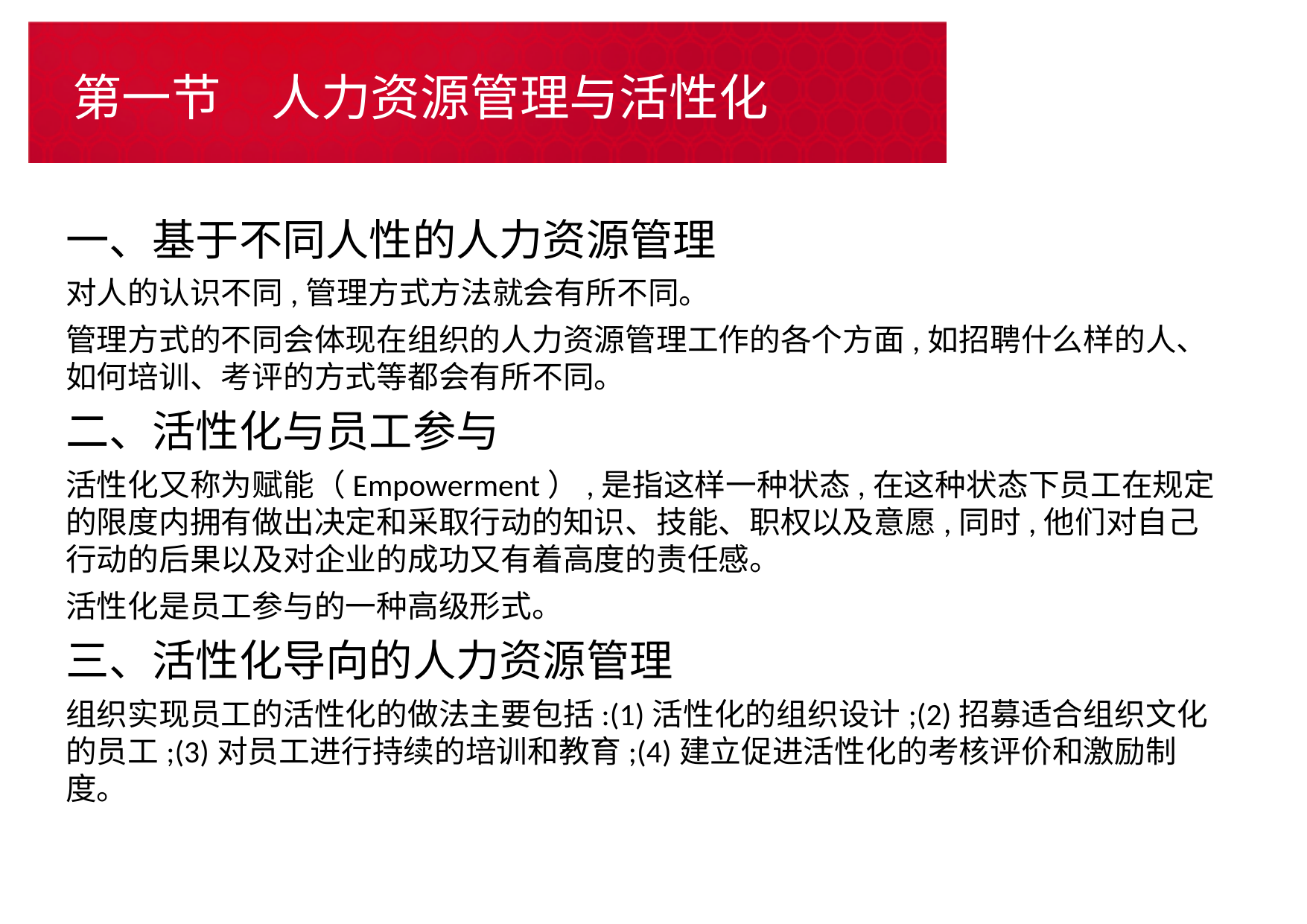

# 第一节　人力资源管理与活性化
一、基于不同人性的人力资源管理
对人的认识不同,管理方式方法就会有所不同。
管理方式的不同会体现在组织的人力资源管理工作的各个方面,如招聘什么样的人、如何培训、考评的方式等都会有所不同。
二、活性化与员工参与
活性化又称为赋能（Empowerment）,是指这样一种状态,在这种状态下员工在规定的限度内拥有做出决定和采取行动的知识、技能、职权以及意愿,同时,他们对自己行动的后果以及对企业的成功又有着高度的责任感。
活性化是员工参与的一种高级形式。
三、活性化导向的人力资源管理
组织实现员工的活性化的做法主要包括:(1)活性化的组织设计;(2)招募适合组织文化的员工;(3)对员工进行持续的培训和教育;(4)建立促进活性化的考核评价和激励制度。